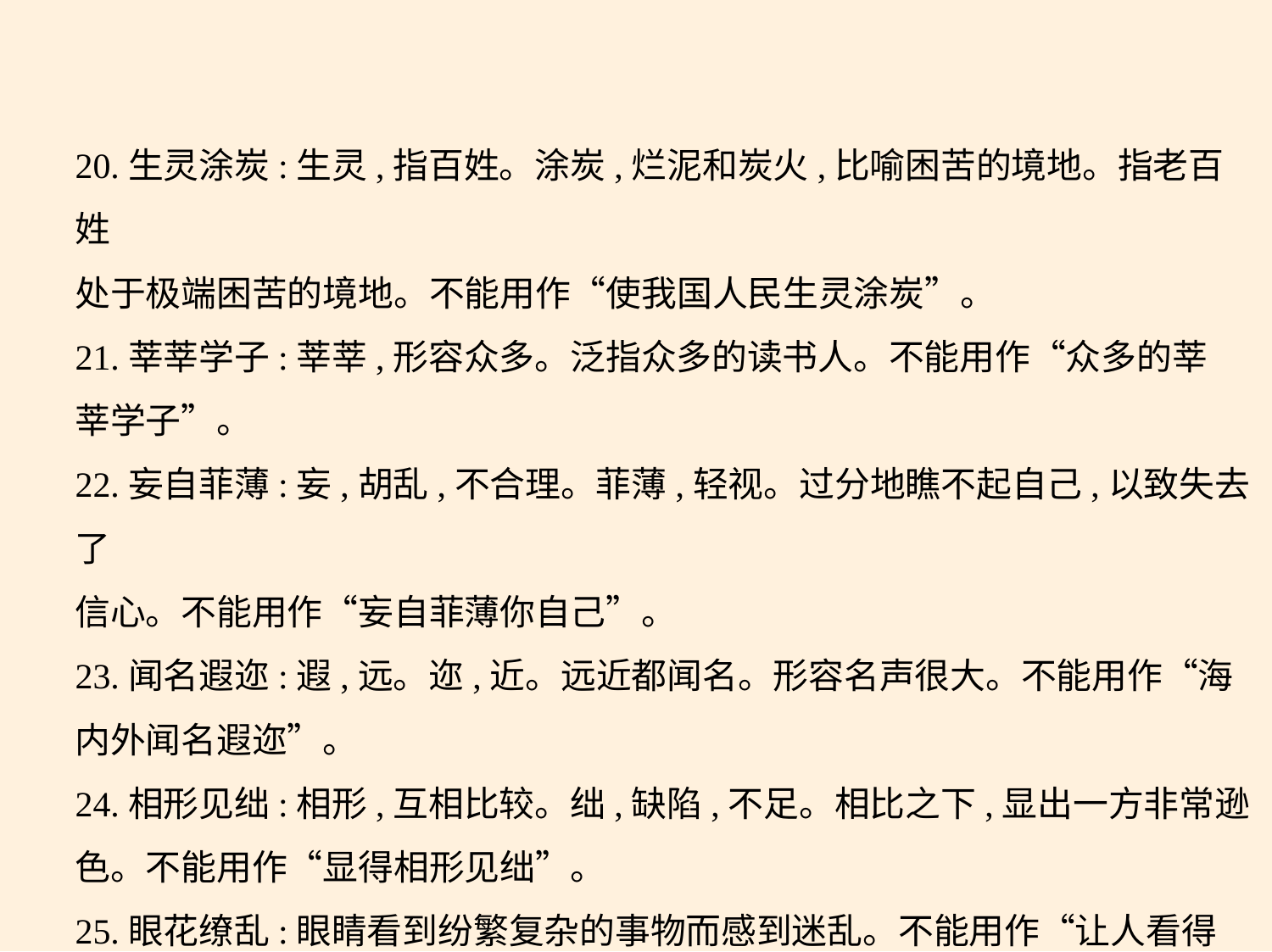

20.生灵涂炭:生灵,指百姓。涂炭,烂泥和炭火,比喻困苦的境地。指老百姓
处于极端困苦的境地。不能用作“使我国人民生灵涂炭”。
21.莘莘学子:莘莘,形容众多。泛指众多的读书人。不能用作“众多的莘
莘学子”。
22.妄自菲薄:妄,胡乱,不合理。菲薄,轻视。过分地瞧不起自己,以致失去了
信心。不能用作“妄自菲薄你自己”。
23.闻名遐迩:遐,远。迩,近。远近都闻名。形容名声很大。不能用作“海
内外闻名遐迩”。
24.相形见绌:相形,互相比较。绌,缺陷,不足。相比之下,显出一方非常逊
色。不能用作“显得相形见绌”。
25.眼花缭乱:眼睛看到纷繁复杂的事物而感到迷乱。不能用作“让人看得
眼花缭乱”。